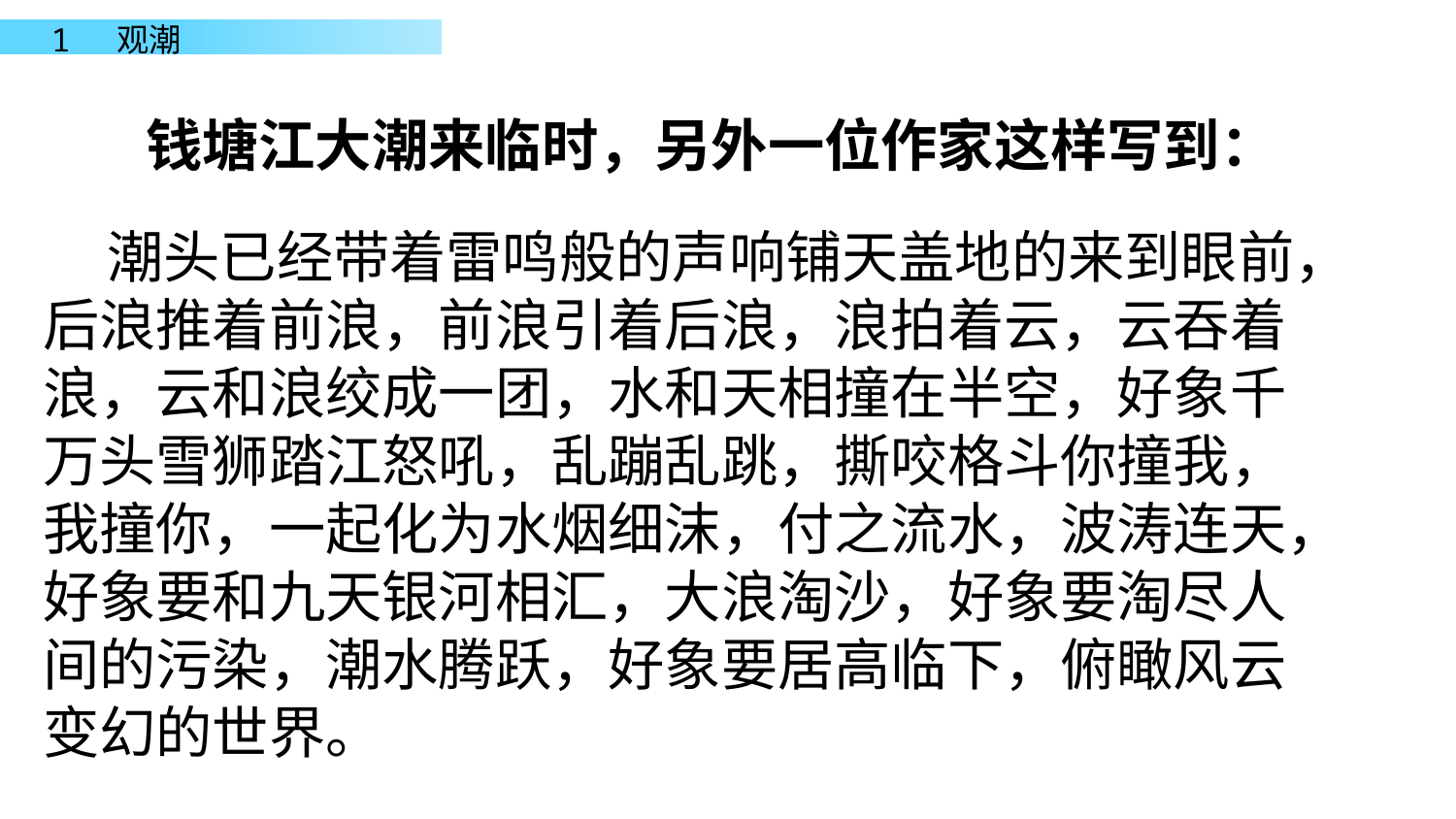

钱塘江大潮来临时，另外一位作家这样写到：
    潮头已经带着雷鸣般的声响铺天盖地的来到眼前，后浪推着前浪，前浪引着后浪，浪拍着云，云吞着浪，云和浪绞成一团，水和天相撞在半空，好象千万头雪狮踏江怒吼，乱蹦乱跳，撕咬格斗你撞我，我撞你，一起化为水烟细沫，付之流水，波涛连天，好象要和九天银河相汇，大浪淘沙，好象要淘尽人间的污染，潮水腾跃，好象要居高临下，俯瞰风云变幻的世界。